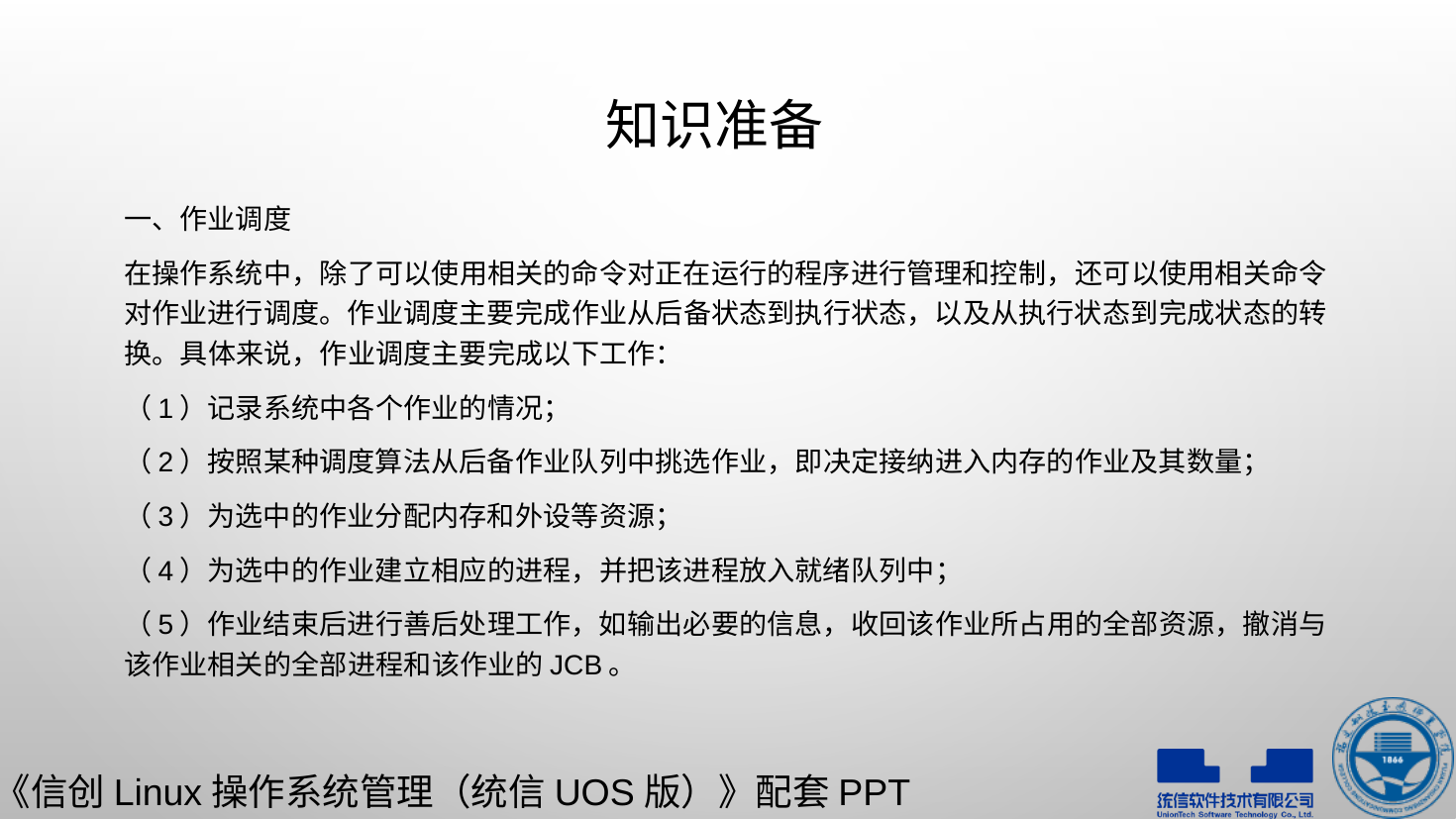

# 知识准备
一、作业调度
在操作系统中，除了可以使用相关的命令对正在运行的程序进行管理和控制，还可以使用相关命令对作业进行调度。作业调度主要完成作业从后备状态到执行状态，以及从执行状态到完成状态的转换。具体来说，作业调度主要完成以下工作：
（1）记录系统中各个作业的情况；
（2）按照某种调度算法从后备作业队列中挑选作业，即决定接纳进入内存的作业及其数量；
（3）为选中的作业分配内存和外设等资源；
（4）为选中的作业建立相应的进程，并把该进程放入就绪队列中；
（5）作业结束后进行善后处理工作，如输出必要的信息，收回该作业所占用的全部资源，撤消与该作业相关的全部进程和该作业的JCB。